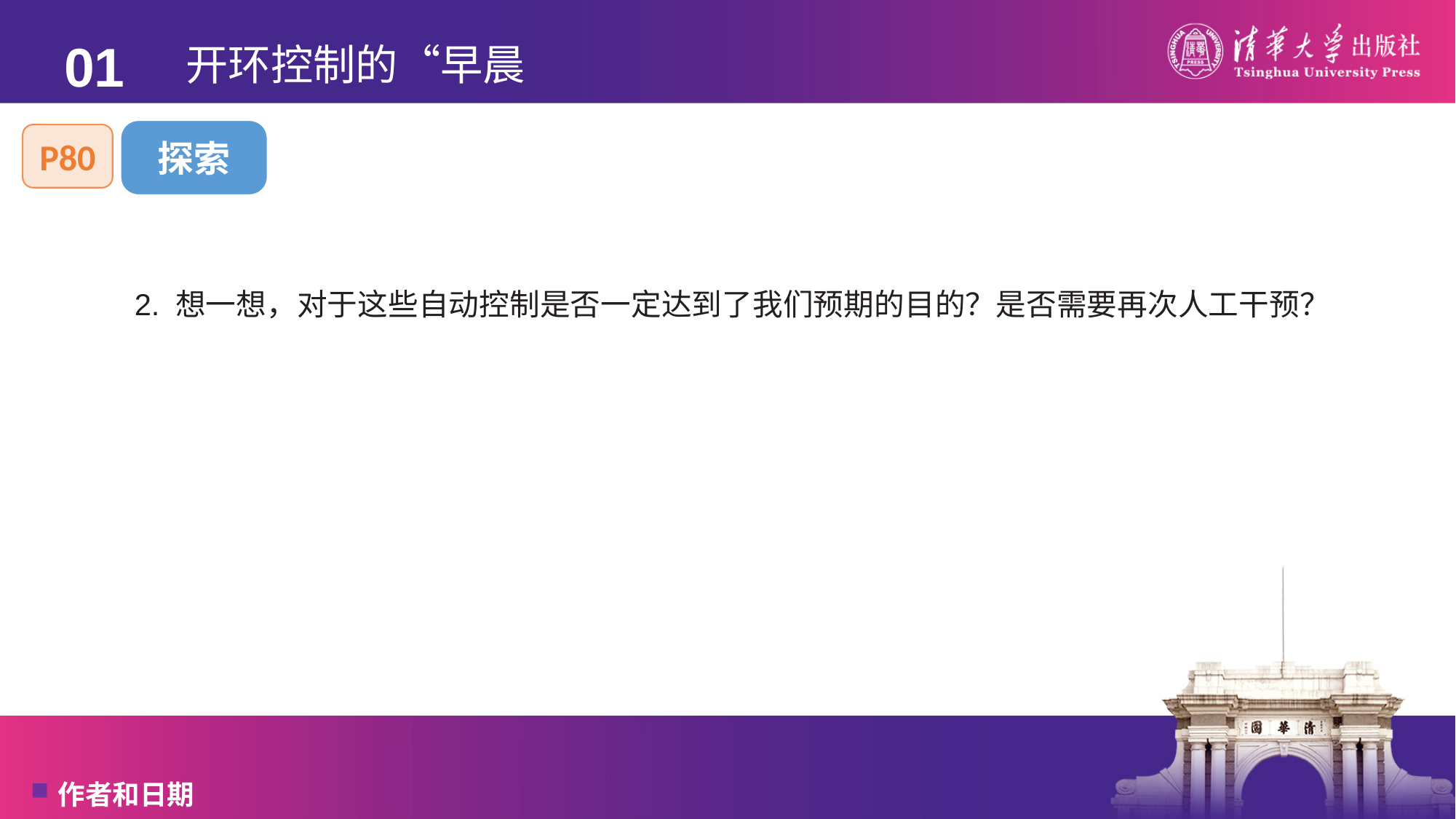

01
# 开环控制的“早晨
探索
P80
2. 想一想，对于这些自动控制是否一定达到了我们预期的目的？是否需要再次人工干预？
作者和日期